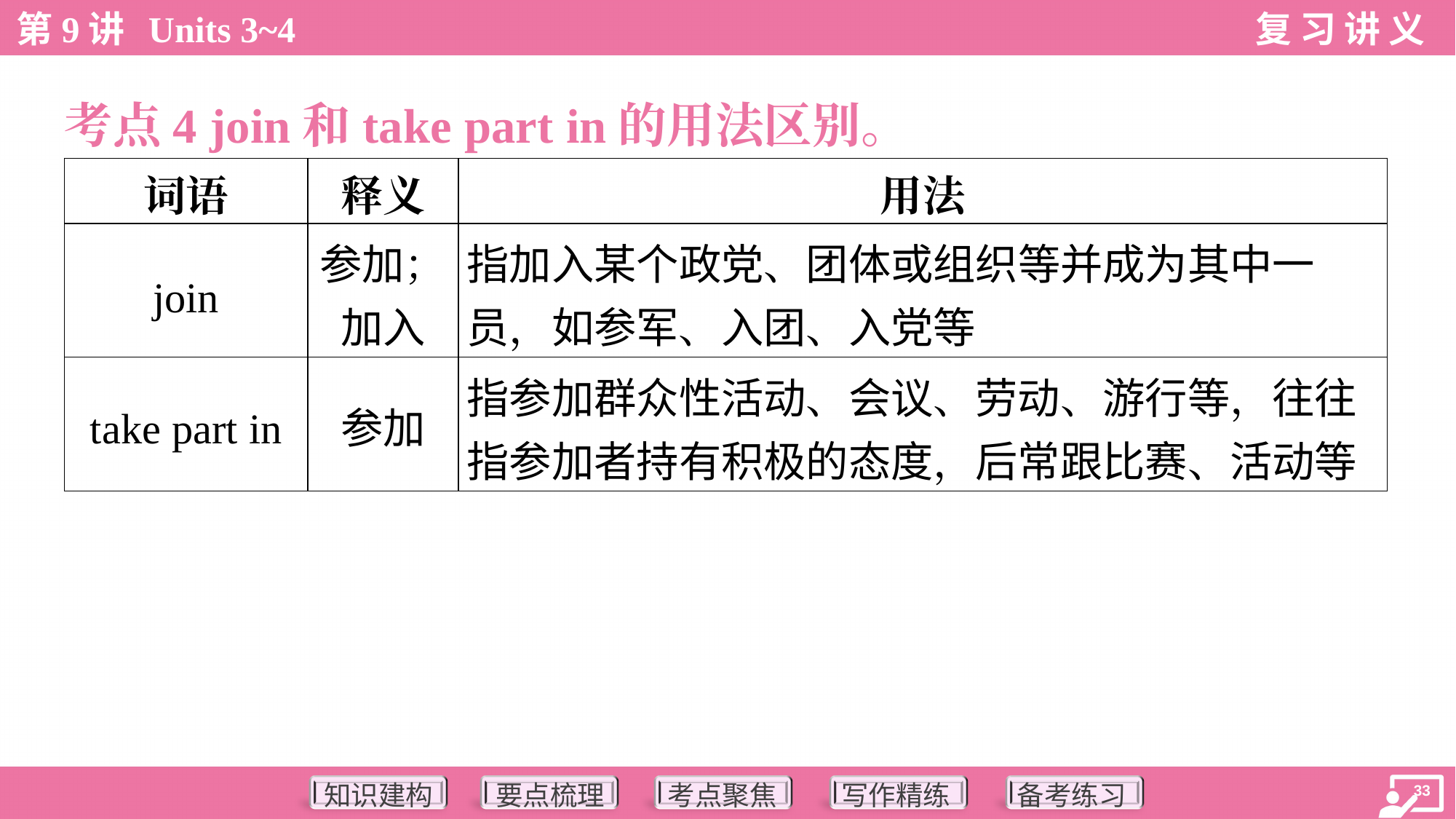

考点4 join和take part in的用法区别。
| 词语 | 释义 | 用法 |
| --- | --- | --- |
| join | 参加； 加入 | 指加入某个政党、团体或组织等并成为其中一 员，如参军、入团、入党等 |
| take part in | 参加 | 指参加群众性活动、会议、劳动、游行等，往往 指参加者持有积极的态度，后常跟比赛、活动等 |